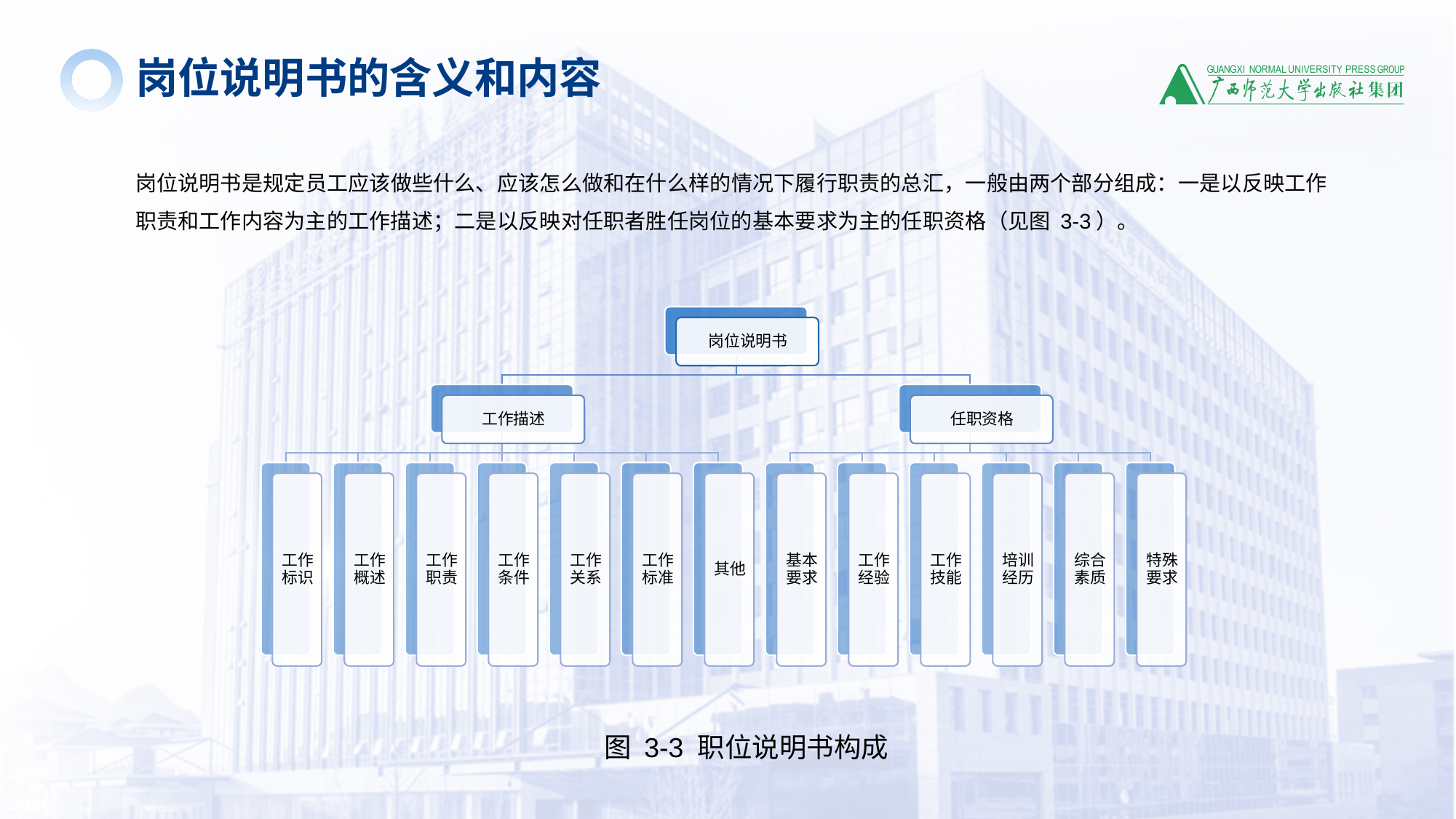

岗位说明书的含义和内容

岗位说明书是规定员工应该做些什么、应该怎么做和在什么样的情况下履行职责的总汇，一般由两个部分组成：一是以反映工作职责和工作内容为主的工作描述；二是以反映对任职者胜任岗位的基本要求为主的任职资格（见图 3-3）。
岗位说明书
工作描述
工作标识
工作概述
工作职责
工作条件
工作关系
工作标准
其他
任职资格
基本要求
工作经验
工作技能
培训经历
综合素质
特殊要求
图 3-3 职位说明书构成